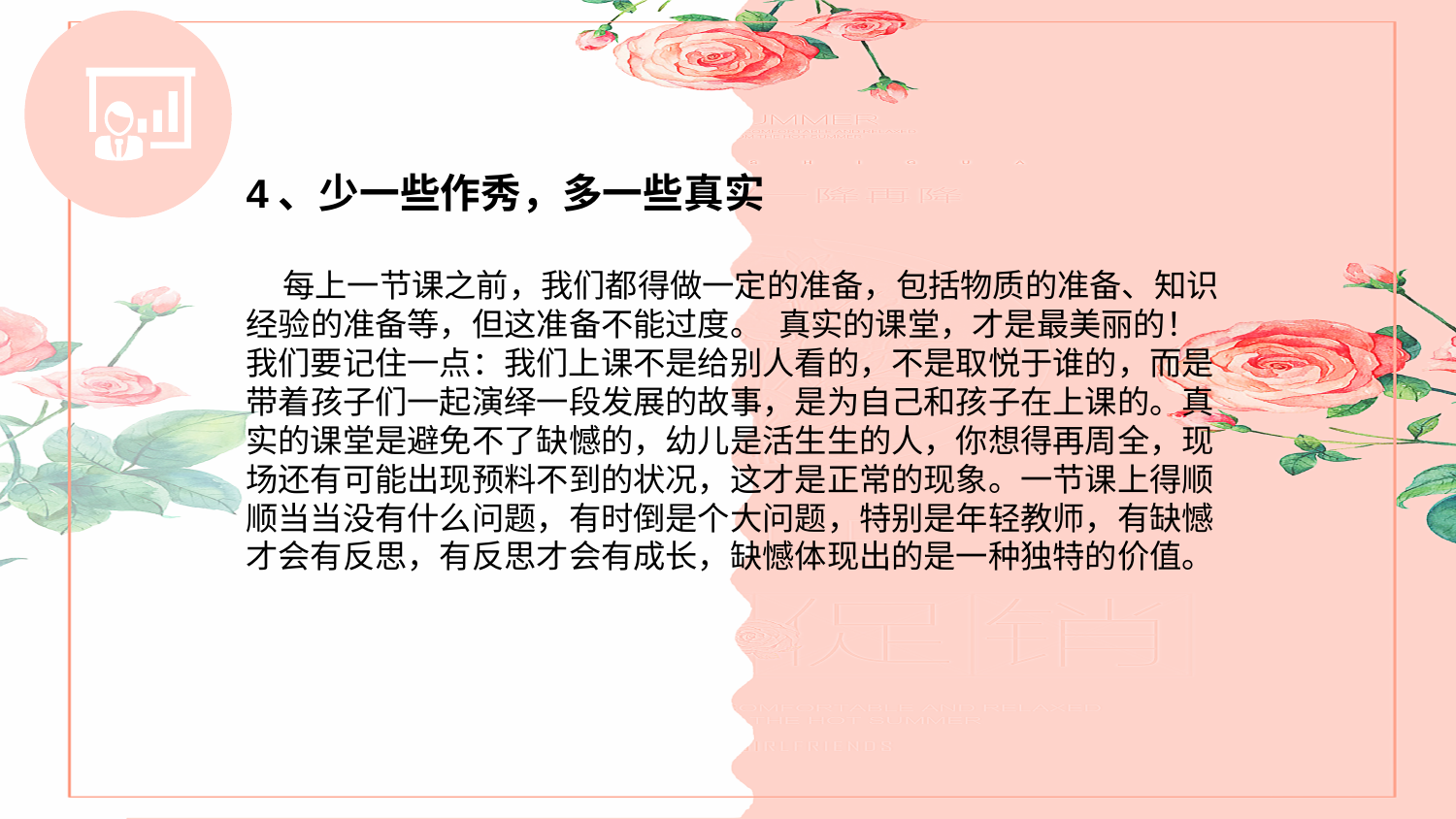

4、少一些作秀，多一些真实

    每上一节课之前，我们都得做一定的准备，包括物质的准备、知识经验的准备等，但这准备不能过度。 真实的课堂，才是最美丽的！我们要记住一点：我们上课不是给别人看的，不是取悦于谁的，而是带着孩子们一起演绎一段发展的故事，是为自己和孩子在上课的。真实的课堂是避免不了缺憾的，幼儿是活生生的人，你想得再周全，现场还有可能出现预料不到的状况，这才是正常的现象。一节课上得顺顺当当没有什么问题，有时倒是个大问题，特别是年轻教师，有缺憾才会有反思，有反思才会有成长，缺憾体现出的是一种独特的价值。